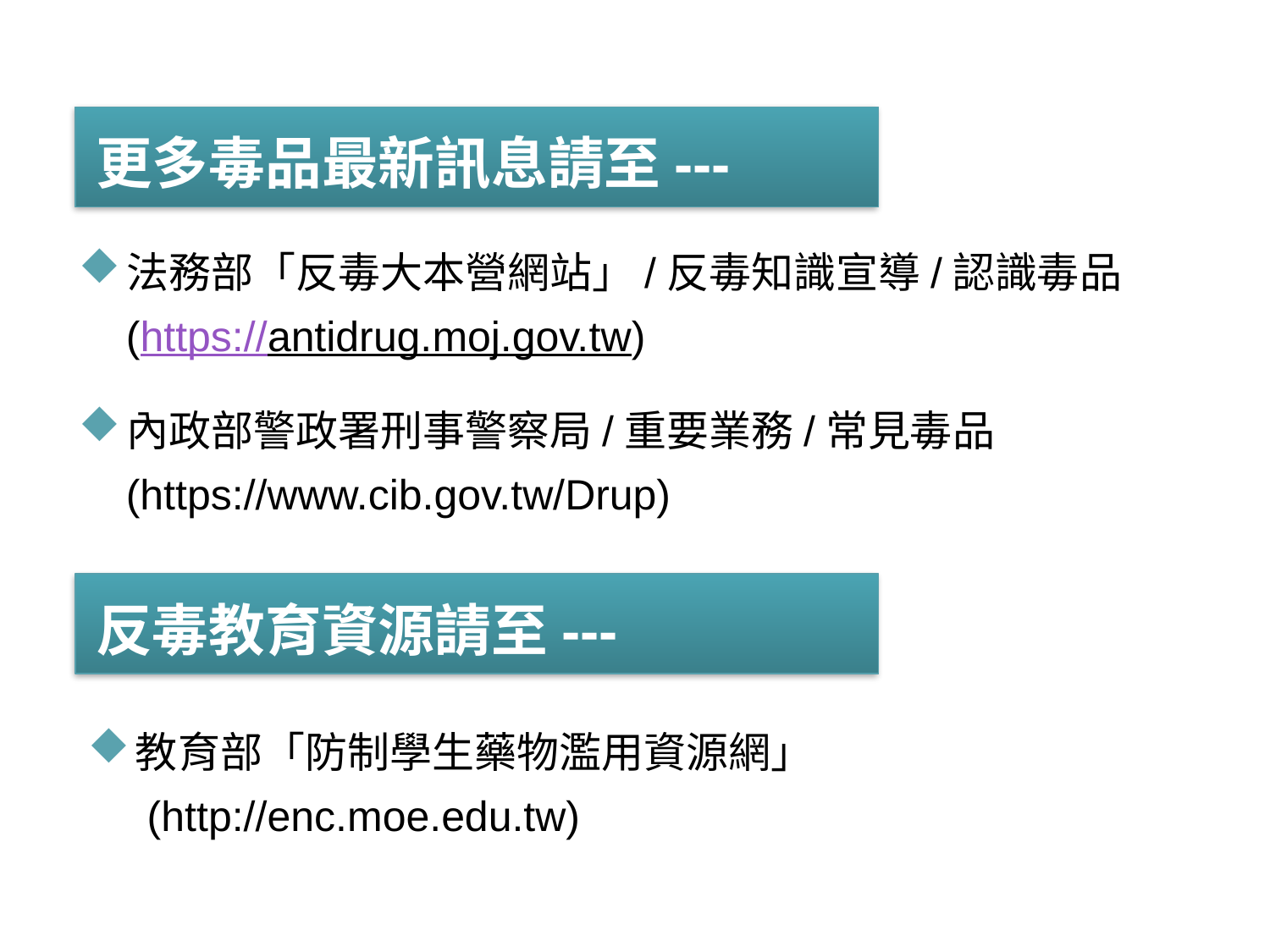

更多毒品最新訊息請至---
法務部「反毒大本營網站」/反毒知識宣導/認識毒品
    (https://antidrug.moj.gov.tw)
內政部警政署刑事警察局/重要業務/常見毒品
    (https://www.cib.gov.tw/Drup)

反毒教育資源請至---
教育部「防制學生藥物濫用資源網」
     (http://enc.moe.edu.tw)